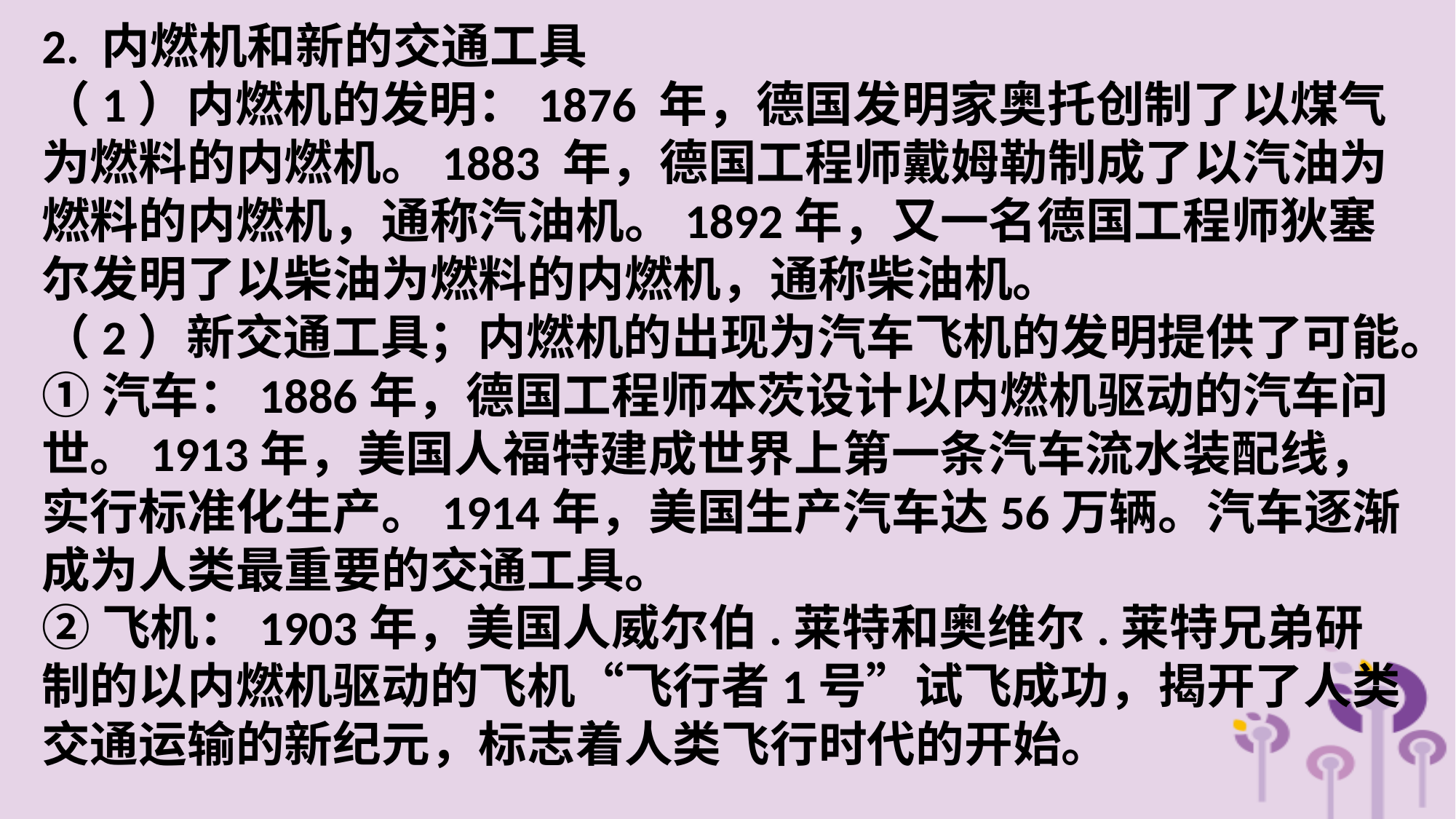

2. 内燃机和新的交通工具
（1）内燃机的发明：1876 年，德国发明家奥托创制了以煤气为燃料的内燃机。1883 年，德国工程师戴姆勒制成了以汽油为燃料的内燃机，通称汽油机。1892年，又一名德国工程师狄塞尔发明了以柴油为燃料的内燃机，通称柴油机。
（2）新交通工具；内燃机的出现为汽车飞机的发明提供了可能。
①汽车：1886年，德国工程师本茨设计以内燃机驱动的汽车问世。1913年，美国人福特建成世界上第一条汽车流水装配线，实行标准化生产。1914年，美国生产汽车达56万辆。汽车逐渐成为人类最重要的交通工具。
②飞机：1903年，美国人威尔伯.莱特和奥维尔.莱特兄弟研制的以内燃机驱动的飞机“飞行者1号”试飞成功，揭开了人类交通运输的新纪元，标志着人类飞行时代的开始。